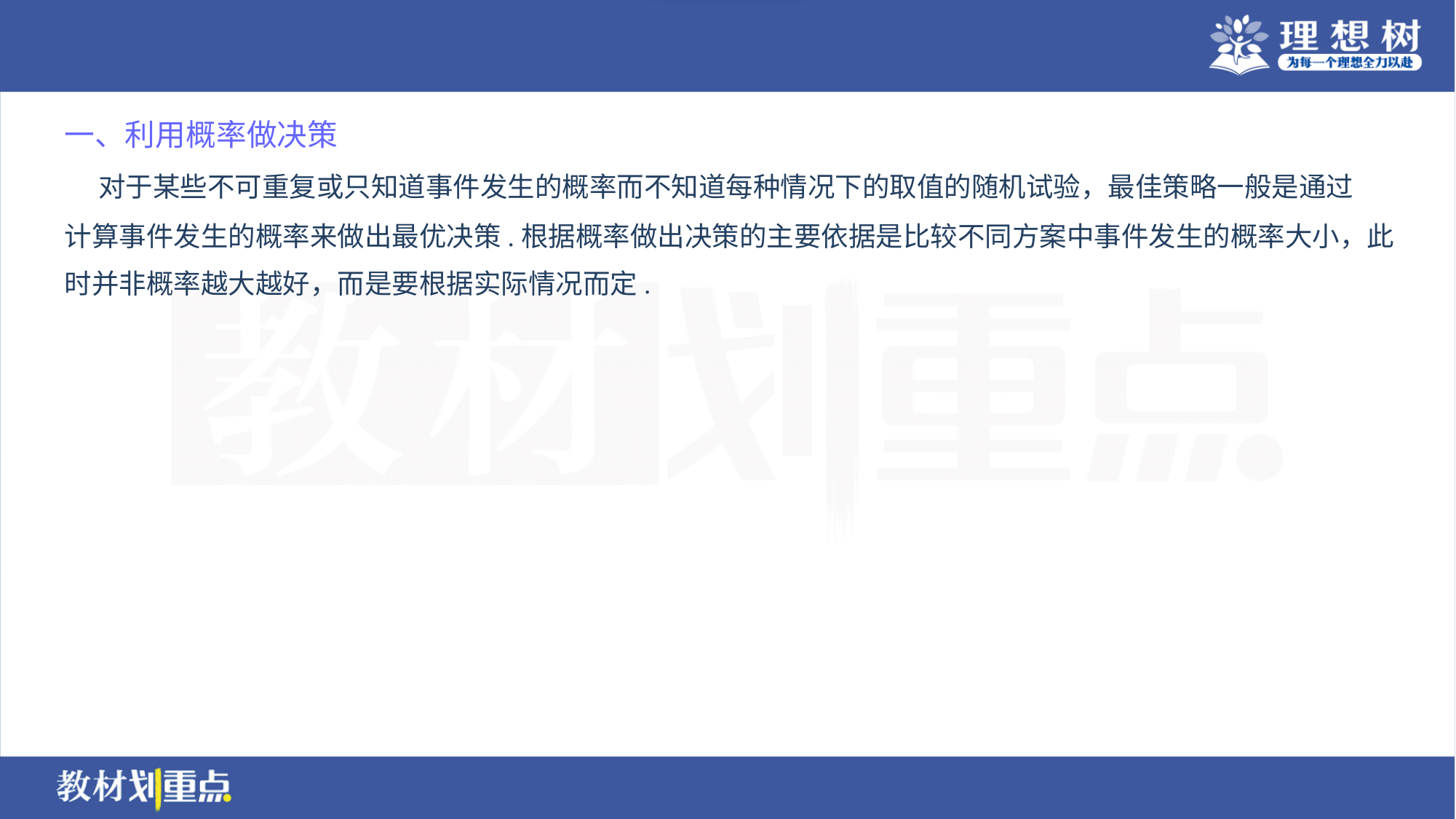

一、利用概率做决策
    对于某些不可重复或只知道事件发生的概率而不知道每种情况下的取值的随机试验，最佳策略一般是通过
计算事件发生的概率来做出最优决策.根据概率做出决策的主要依据是比较不同方案中事件发生的概率大小，此
时并非概率越大越好，而是要根据实际情况而定.